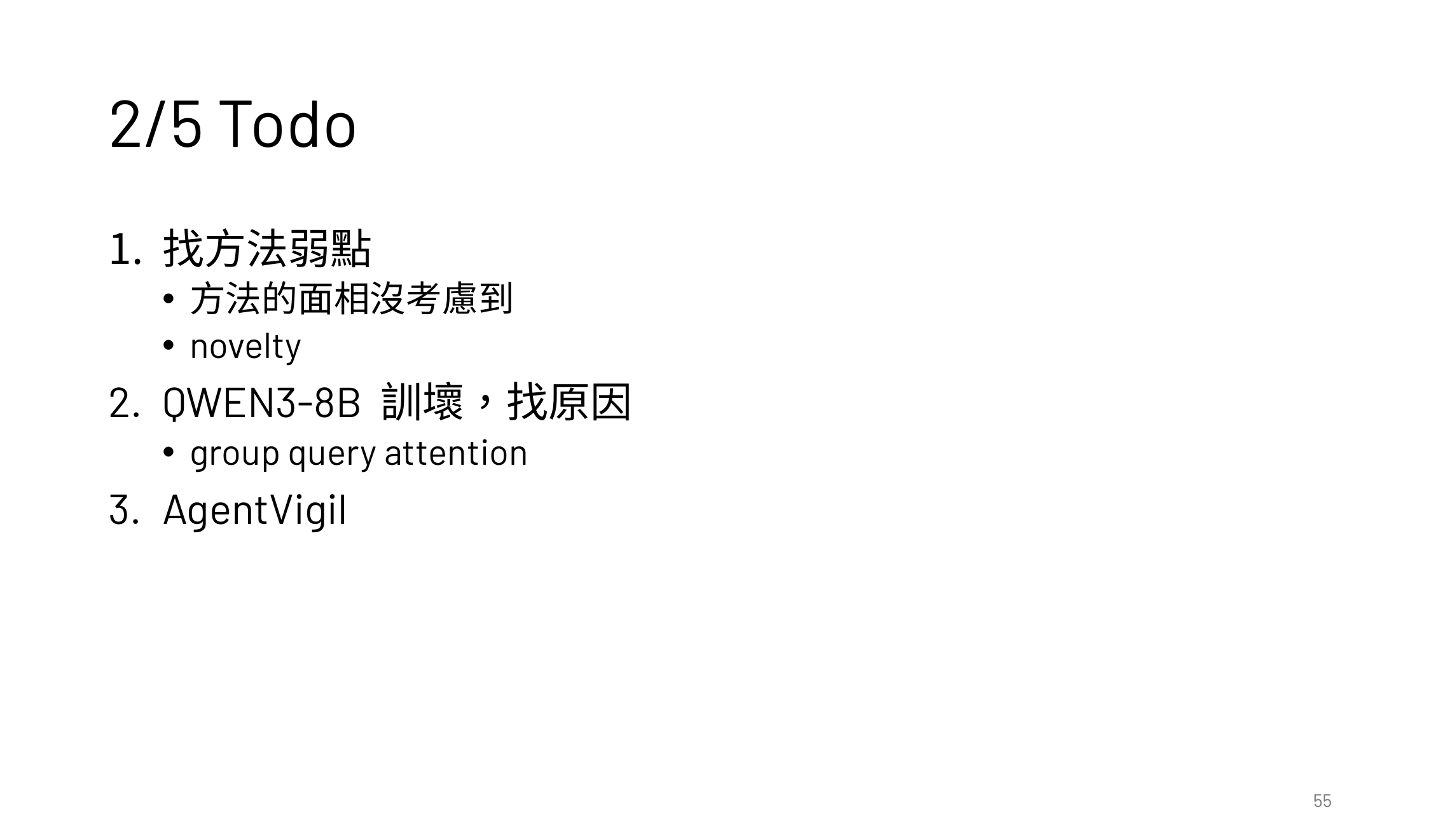

# 2/5 Todo
找方法弱點
方法的面相沒考慮到
novelty
QWEN3-8B 訓壞，找原因
group query attention
AgentVigil
55